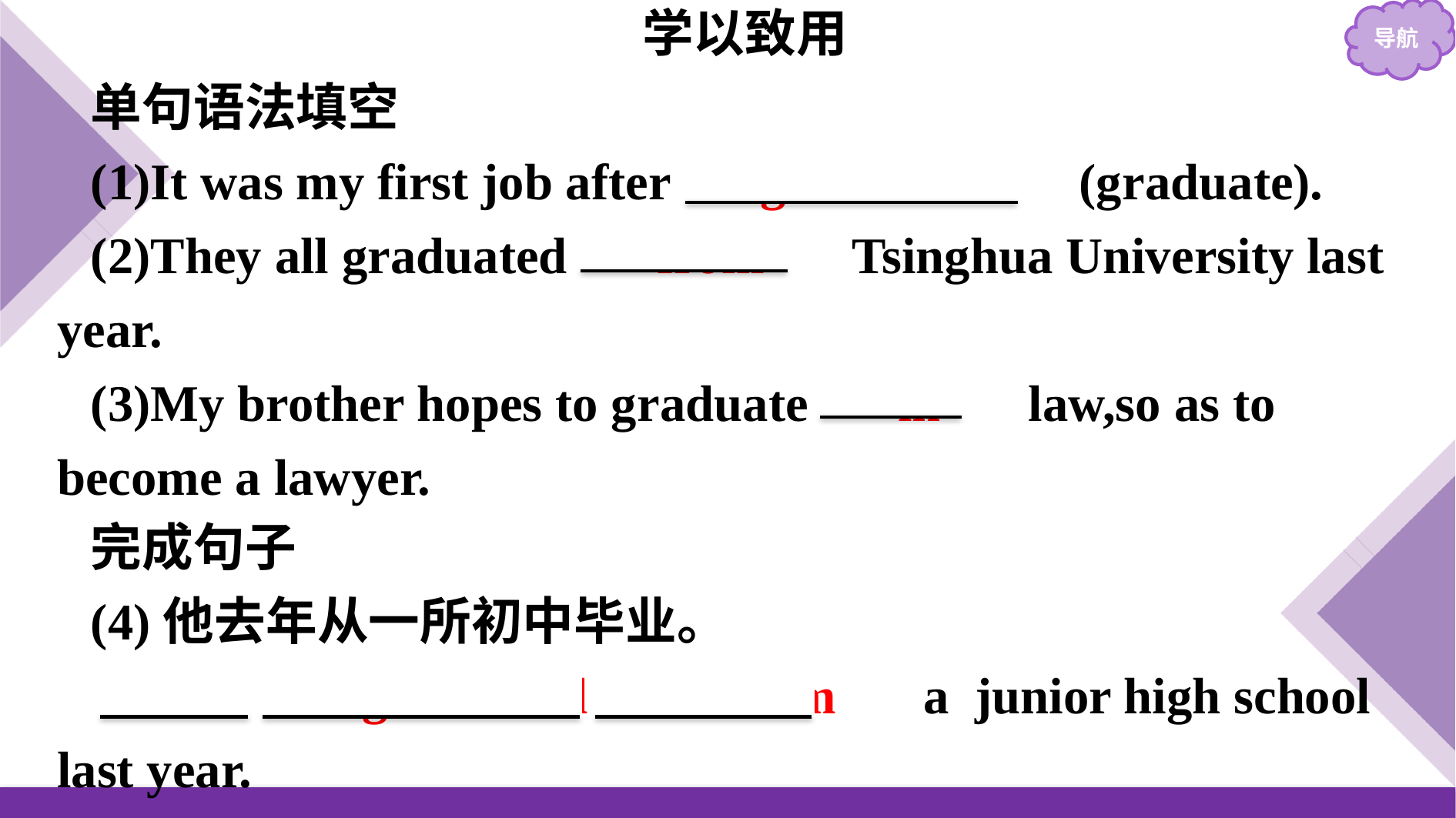

学以致用
单句语法填空
(1)It was my first job after 　graduation　(graduate).
(2)They all graduated 　from　 Tsinghua University last year.
(3)My brother hopes to graduate 　in　 law,so as to become a lawyer.

完成句子
(4)他去年从一所初中毕业。
　He　 　graduated　 　from　 a  junior high school last year.